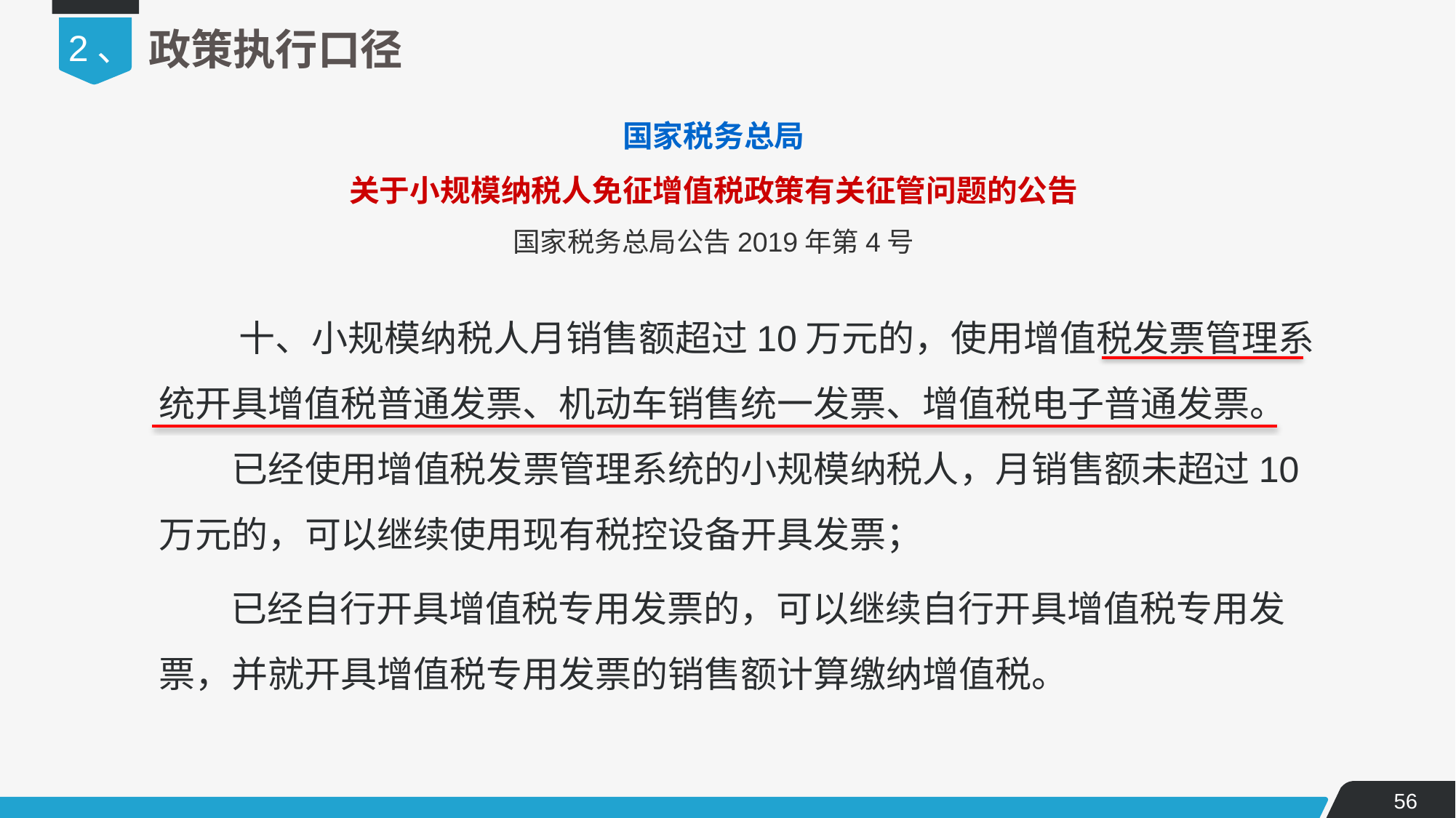

2、
政策执行口径
国家税务总局
关于小规模纳税人免征增值税政策有关征管问题的公告
国家税务总局公告2019年第4号
  十、小规模纳税人月销售额超过10万元的，使用增值税发票管理系统开具增值税普通发票、机动车销售统一发票、增值税电子普通发票。
　　已经使用增值税发票管理系统的小规模纳税人，月销售额未超过10万元的，可以继续使用现有税控设备开具发票；
 已经自行开具增值税专用发票的，可以继续自行开具增值税专用发票，并就开具增值税专用发票的销售额计算缴纳增值税。